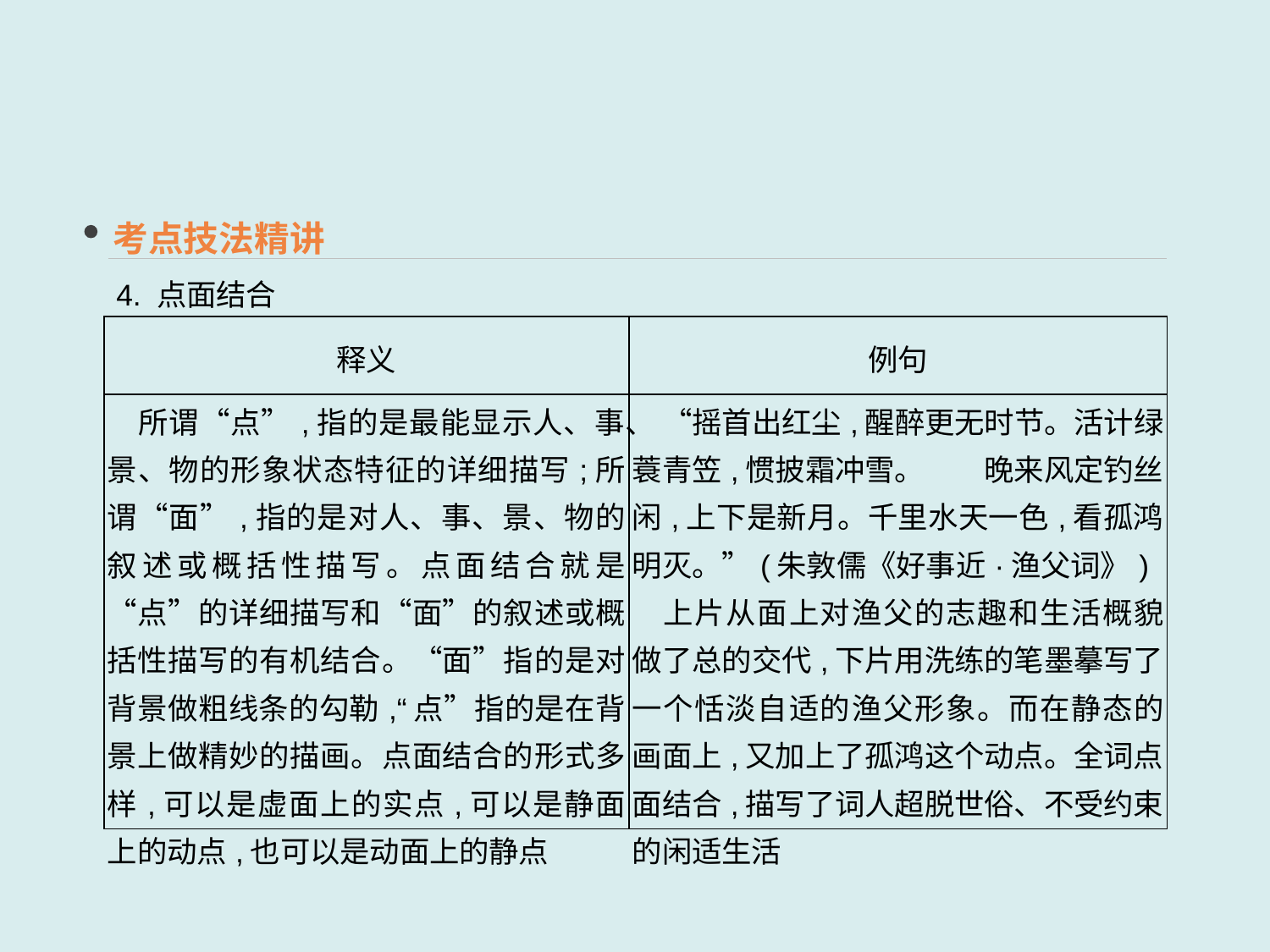

考点技法精讲

4. 点面结合
| 释义 | 例句 |
| --- | --- |
| 所谓“点”,指的是最能显示人、事、景、物的形象状态特征的详细描写;所谓“面”,指的是对人、事、景、物的叙述或概括性描写。点面结合就是“点”的详细描写和“面”的叙述或概括性描写的有机结合。“面”指的是对背景做粗线条的勾勒,“点”指的是在背景上做精妙的描画。点面结合的形式多样,可以是虚面上的实点,可以是静面上的动点,也可以是动面上的静点 | “摇首出红尘,醒醉更无时节。活计绿蓑青笠,惯披霜冲雪。　　晚来风定钓丝闲,上下是新月。千里水天一色,看孤鸿明灭。”(朱敦儒《好事近·渔父词》) 　上片从面上对渔父的志趣和生活概貌做了总的交代,下片用洗练的笔墨摹写了一个恬淡自适的渔父形象。而在静态的画面上,又加上了孤鸿这个动点。全词点面结合,描写了词人超脱世俗、不受约束的闲适生活 |